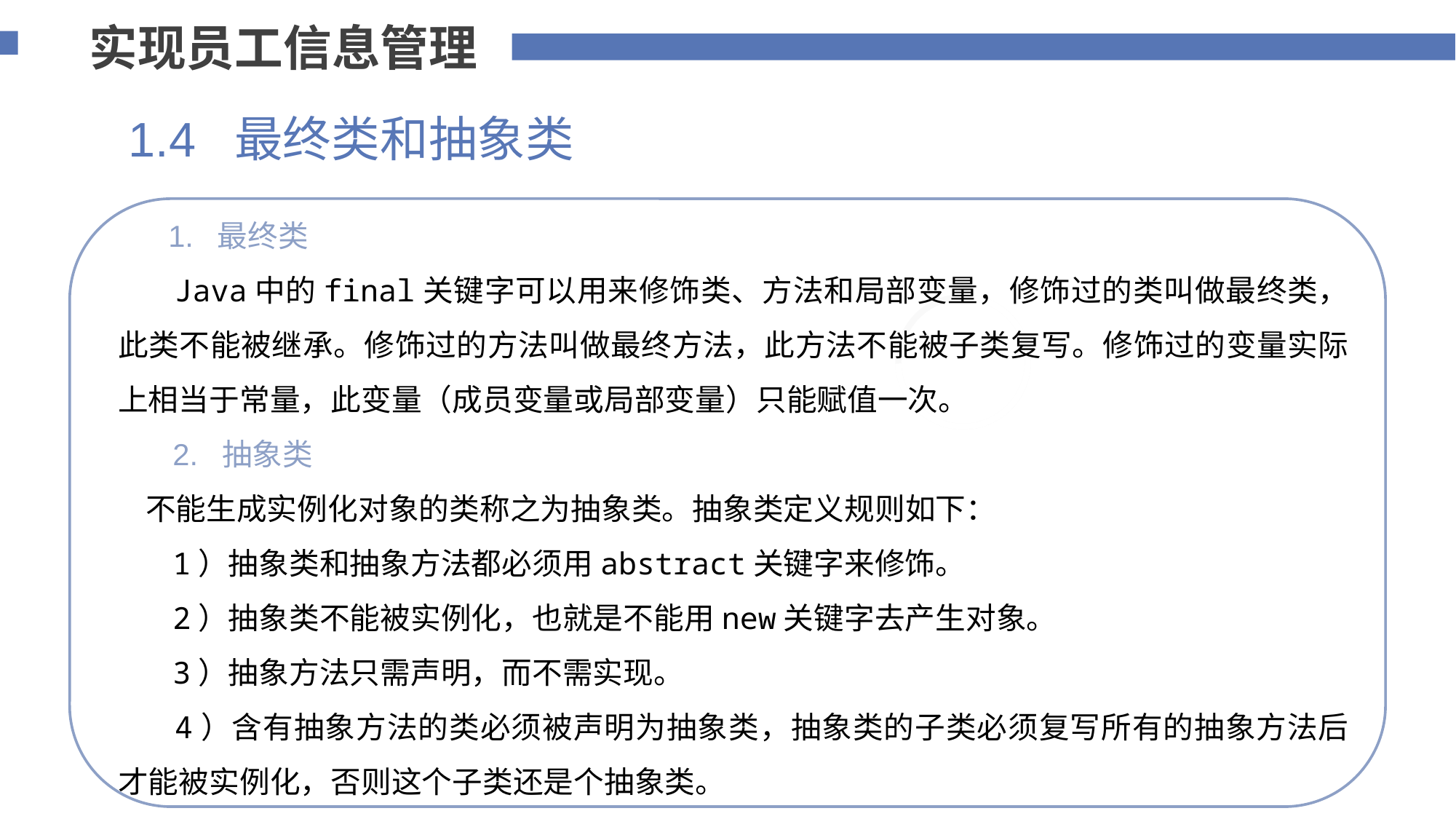

实现员工信息管理

1.4  最终类和抽象类

      1.  最终类
   Java中的final关键字可以用来修饰类、方法和局部变量，修饰过的类叫做最终类，此类不能被继承。修饰过的方法叫做最终方法，此方法不能被子类复写。修饰过的变量实际上相当于常量，此变量（成员变量或局部变量）只能赋值一次。
   2.  抽象类
   不能生成实例化对象的类称之为抽象类。抽象类定义规则如下：
   1）抽象类和抽象方法都必须用abstract关键字来修饰。
   2）抽象类不能被实例化，也就是不能用new关键字去产生对象。
   3）抽象方法只需声明，而不需实现。
   4）含有抽象方法的类必须被声明为抽象类，抽象类的子类必须复写所有的抽象方法后才能被实例化，否则这个子类还是个抽象类。

添加标题内容
您的内容打在这里，或者通过复制您的文本后，在此框中选择粘贴，并选择只保留文字。

75%